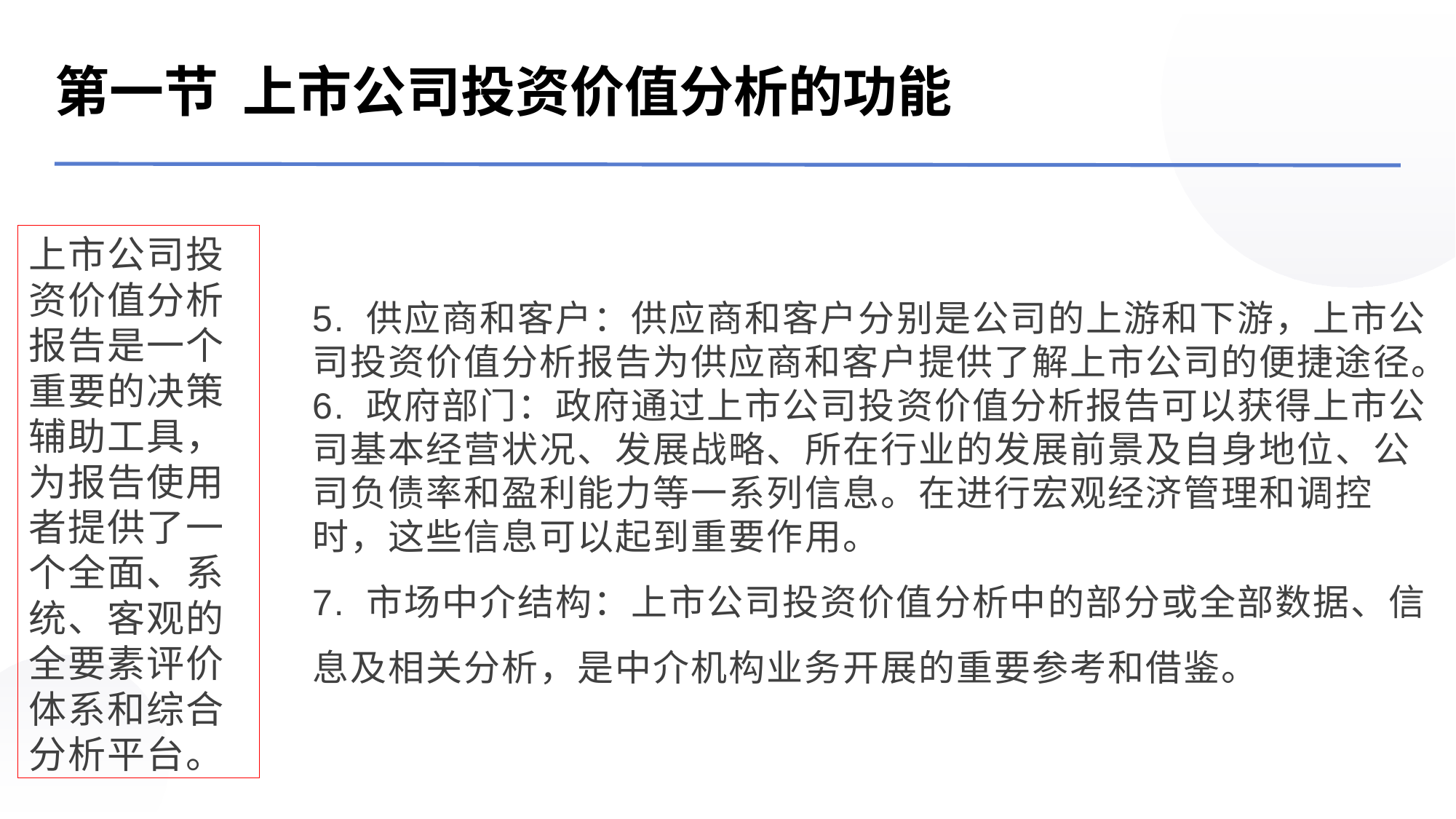

第一节  上市公司投资价值分析的功能
5. 供应商和客户：供应商和客户分别是公司的上游和下游，上市公司投资价值分析报告为供应商和客户提供了解上市公司的便捷途径。
6. 政府部门：政府通过上市公司投资价值分析报告可以获得上市公司基本经营状况、发展战略、所在行业的发展前景及自身地位、公司负债率和盈利能力等一系列信息。在进行宏观经济管理和调控时，这些信息可以起到重要作用。
7. 市场中介结构：上市公司投资价值分析中的部分或全部数据、信息及相关分析，是中介机构业务开展的重要参考和借鉴。
上市公司投资价值分析报告是一个重要的决策辅助工具，为报告使用者提供了一个全面、系统、客观的全要素评价体系和综合分析平台。

7